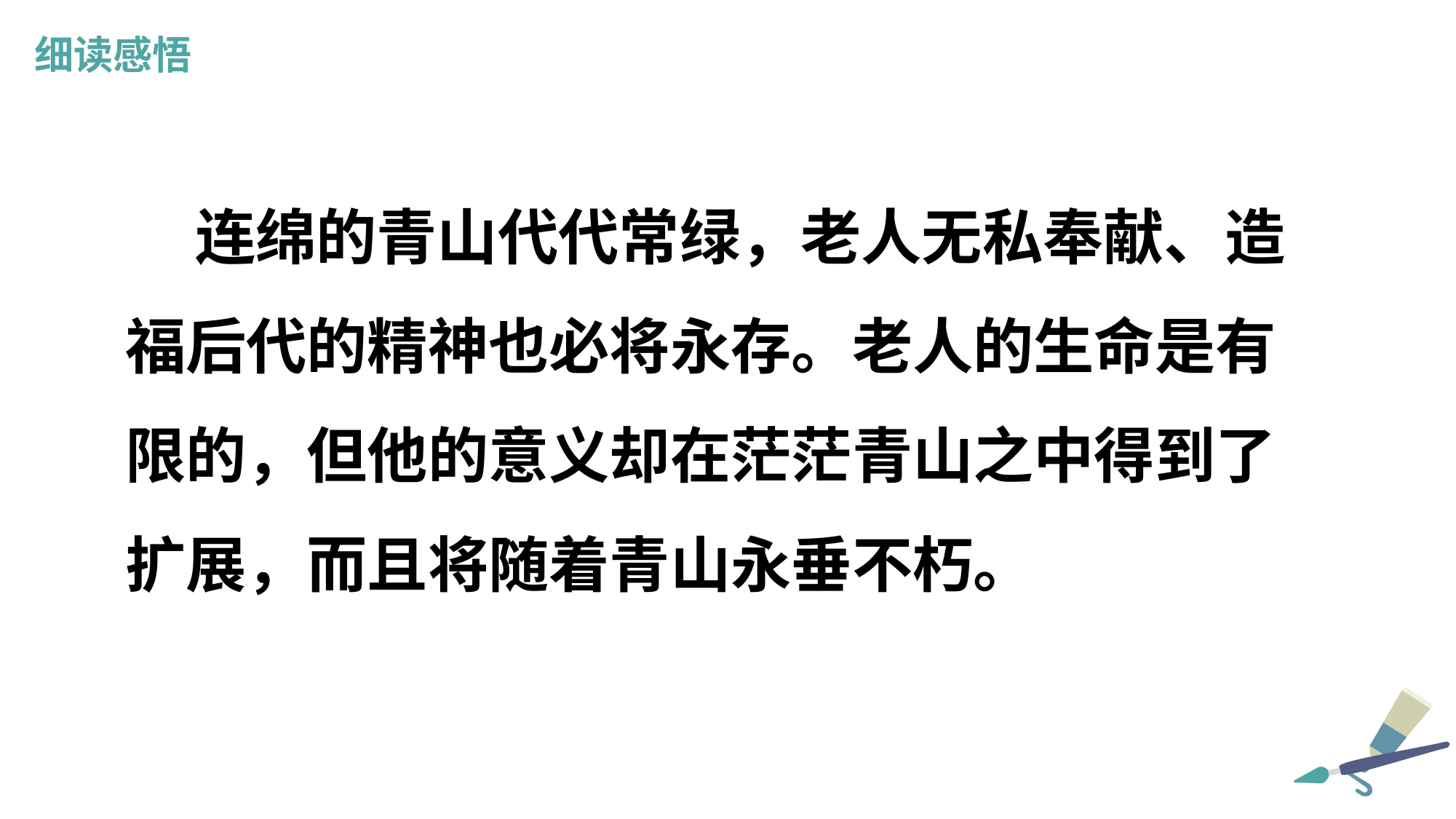

细读感悟
    连绵的青山代代常绿，老人无私奉献、造福后代的精神也必将永存。老人的生命是有限的，但他的意义却在茫茫青山之中得到了扩展，而且将随着青山永垂不朽。